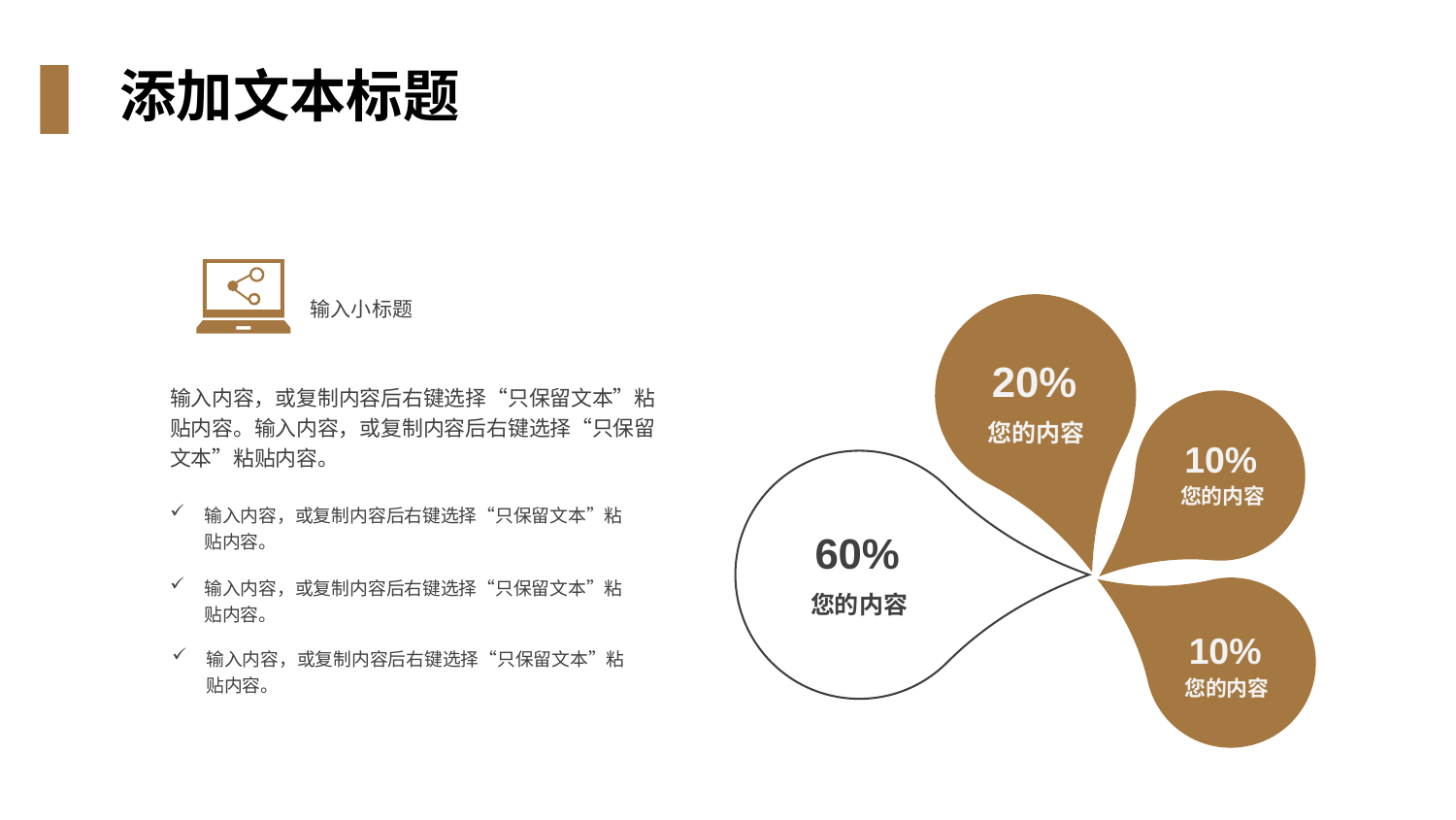

添加文本标题

输入小标题

20%
您的内容
输入内容，或复制内容后右键选择“只保留文本”粘贴内容。输入内容，或复制内容后右键选择“只保留文本”粘贴内容。

10%
您的内容

60%
您的内容
输入内容，或复制内容后右键选择“只保留文本”粘贴内容。

10%
您的内容
输入内容，或复制内容后右键选择“只保留文本”粘贴内容。
输入内容，或复制内容后右键选择“只保留文本”粘贴内容。